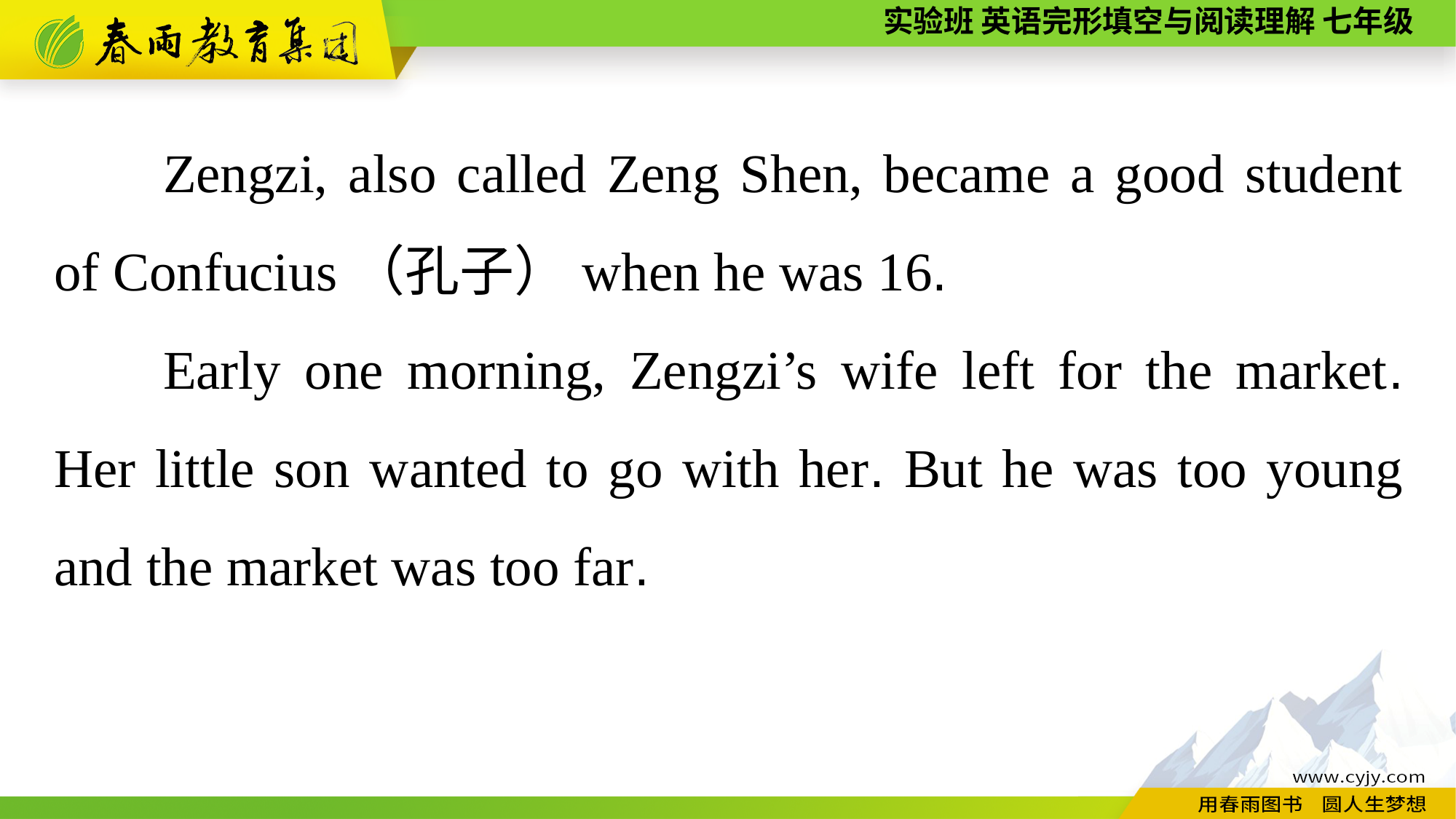

Zengzi, also called Zeng Shen, became a good student of Confucius（孔子）when he was 16.
Early one morning, Zengzi’s wife left for the market. Her little son wanted to go with her. But he was too young and the market was too far.